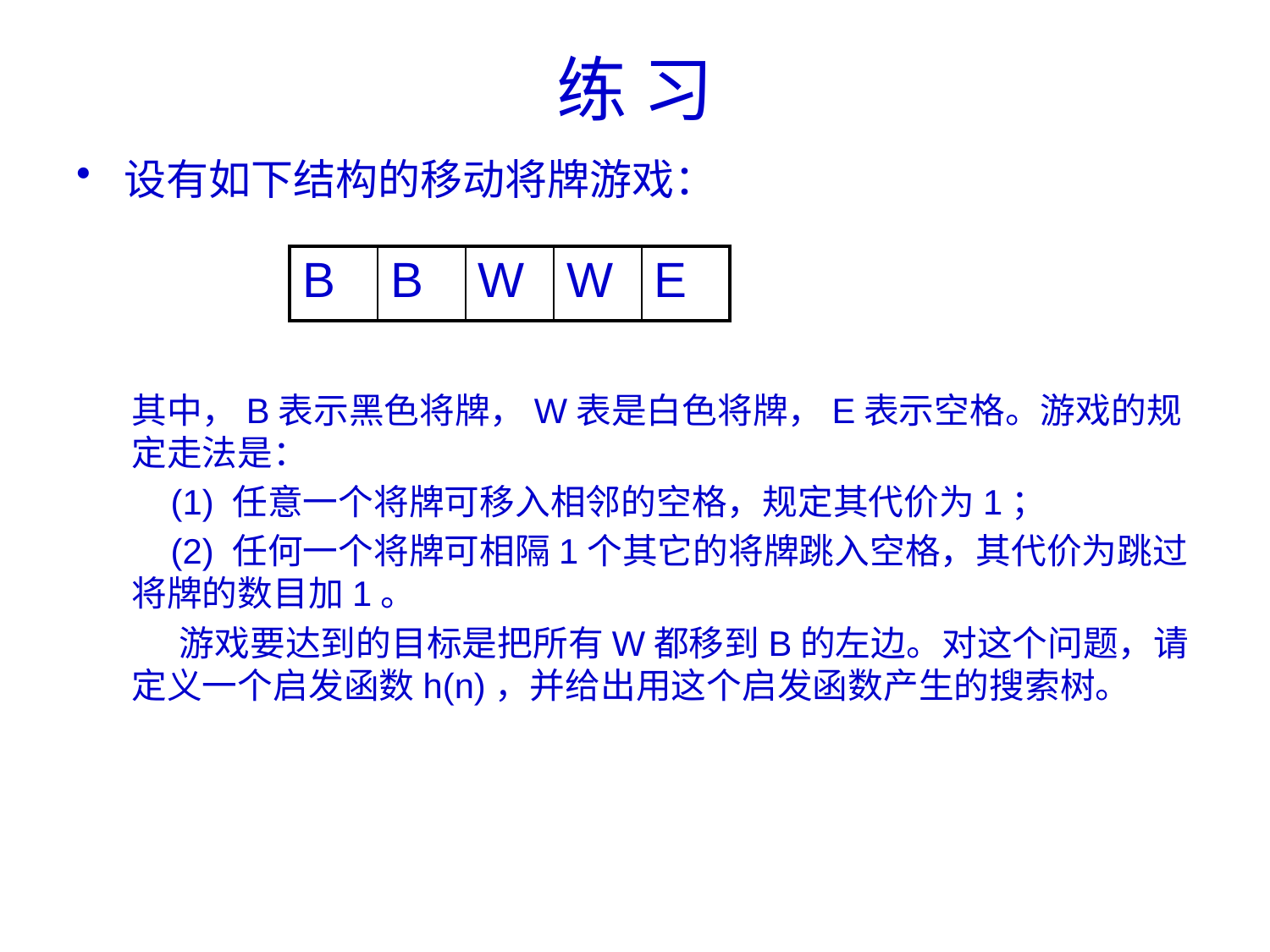

# 练 习
设有如下结构的移动将牌游戏：

其中，B表示黑色将牌，W表是白色将牌，E表示空格。游戏的规定走法是：
    (1) 任意一个将牌可移入相邻的空格，规定其代价为1；
    (2) 任何一个将牌可相隔1个其它的将牌跳入空格，其代价为跳过将牌的数目加1。
     游戏要达到的目标是把所有W都移到B的左边。对这个问题，请定义一个启发函数h(n)，并给出用这个启发函数产生的搜索树。
| B | B | W | W | E |
| --- | --- | --- | --- | --- |